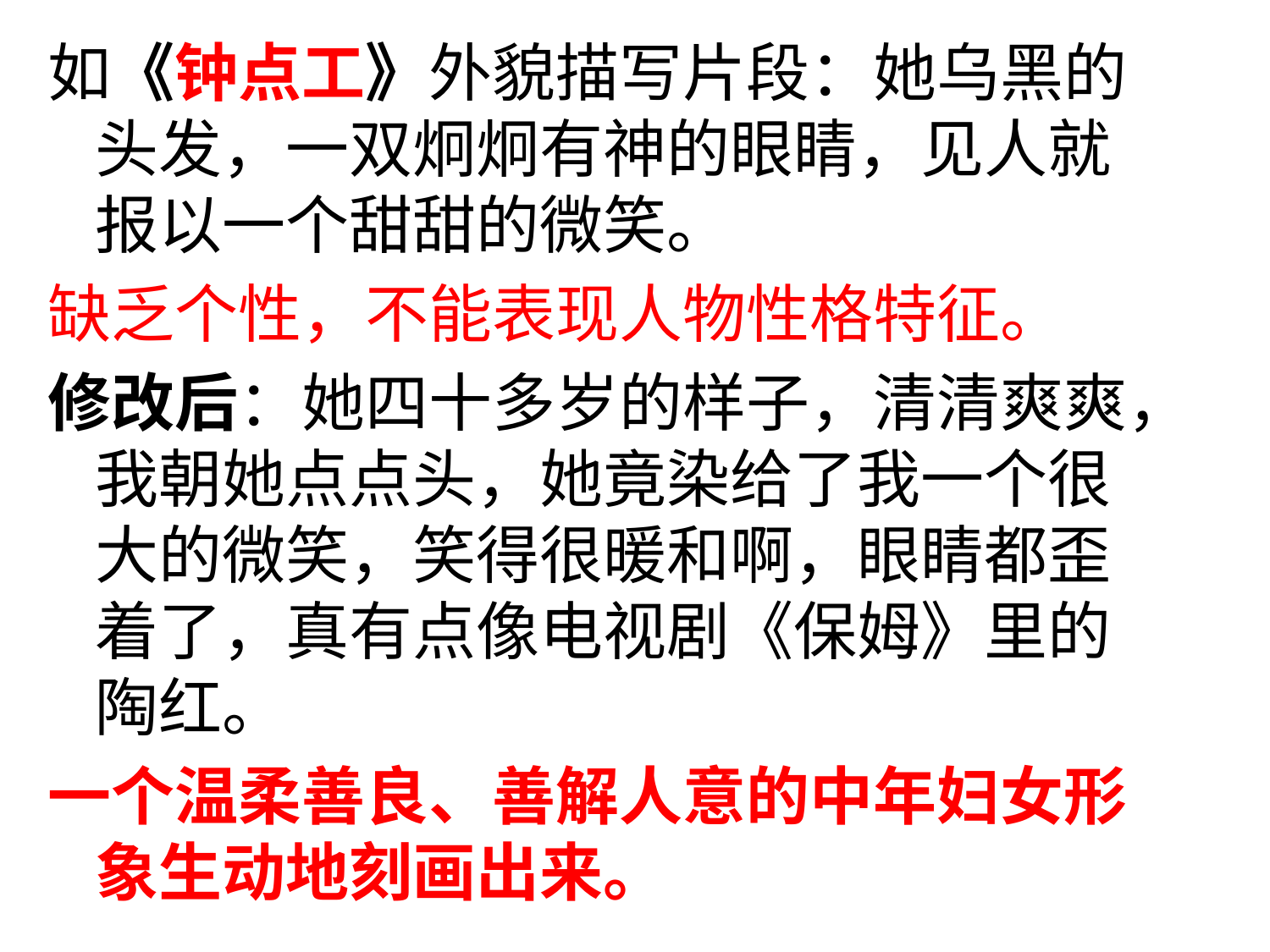

如《钟点工》外貌描写片段：她乌黑的头发，一双炯炯有神的眼睛，见人就报以一个甜甜的微笑。
缺乏个性，不能表现人物性格特征。
修改后：她四十多岁的样子，清清爽爽，我朝她点点头，她竟染给了我一个很大的微笑，笑得很暖和啊，眼睛都歪着了，真有点像电视剧《保姆》里的陶红。
一个温柔善良、善解人意的中年妇女形象生动地刻画出来。